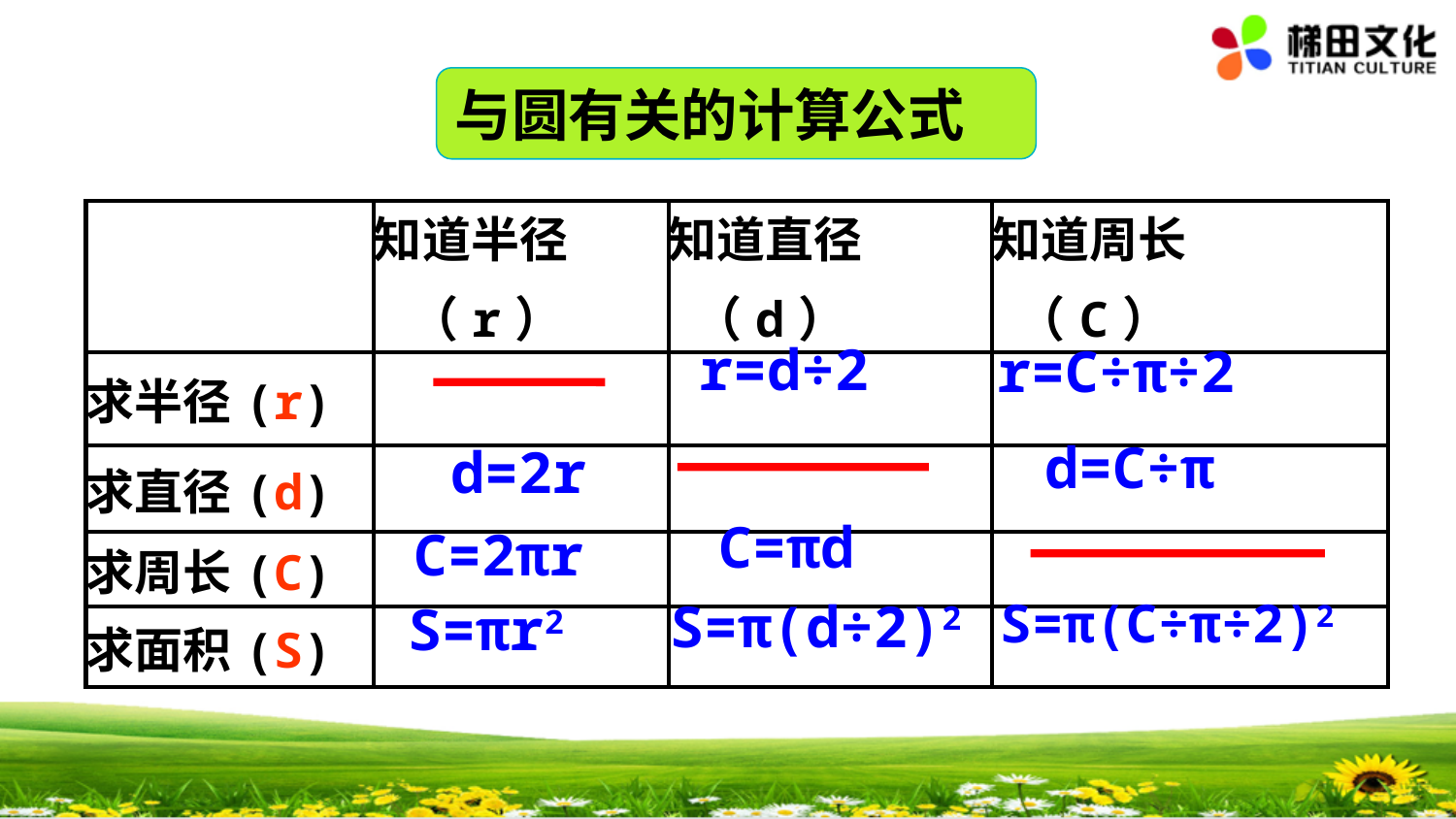

与圆有关的计算公式
|  | 知道半径 （r） | 知道直径 （d） | 知道周长 （C） |
| --- | --- | --- | --- |
| 求半径(r) |  |  |  |
| 求直径(d) |  |  |  |
| 求周长(C) |  |  |  |
| 求面积(S) |  |  |  |
r=d÷2
r=C÷π÷2

d=C÷π
d=2r

C=πd
C=2πr

S=π(d÷2)2
S=π(C÷π÷2)2
S=πr2